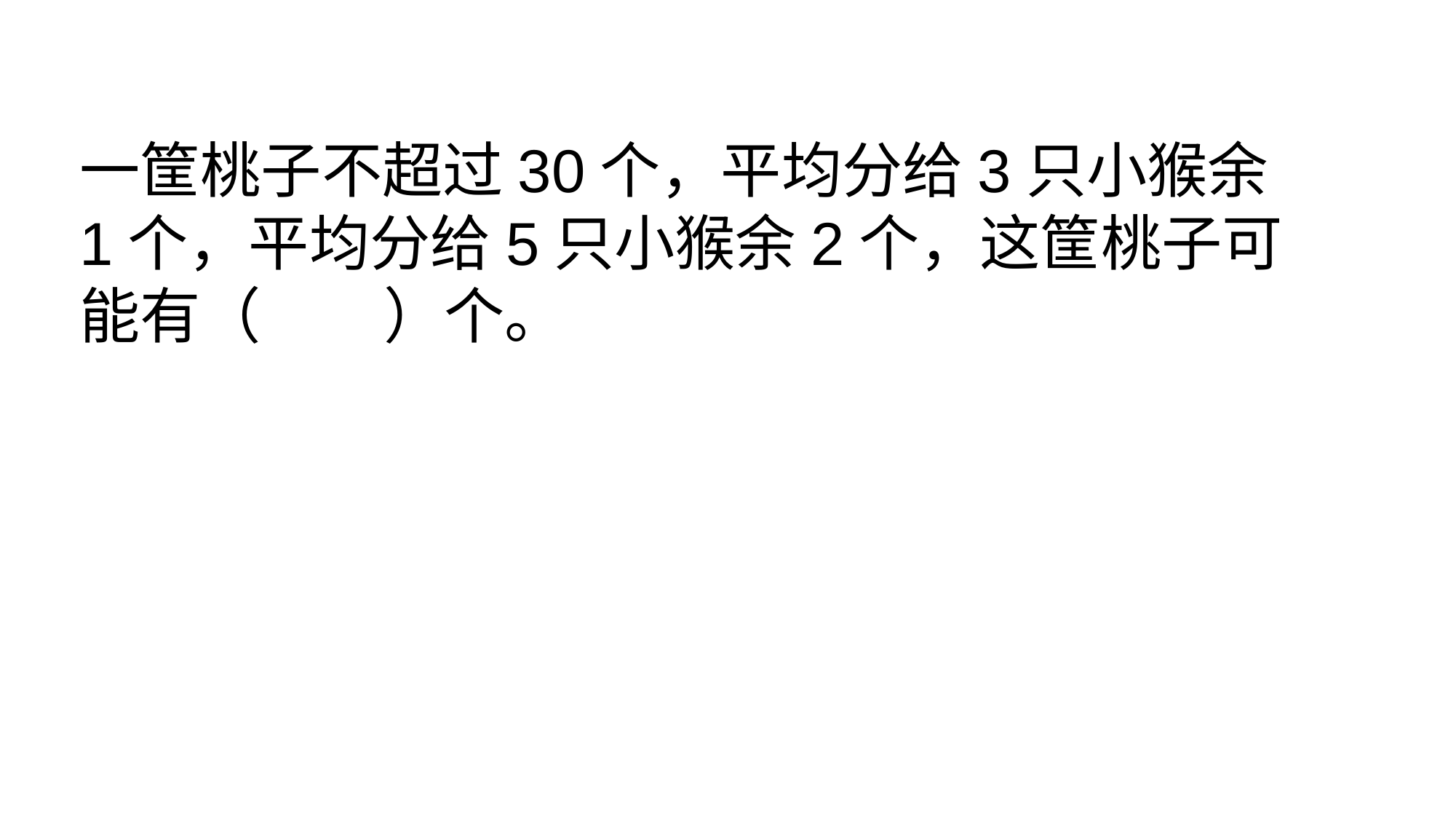

一筐桃子不超过30个，平均分给3只小猴余1个，平均分给5只小猴余2个，这筐桃子可能有（         ）个。